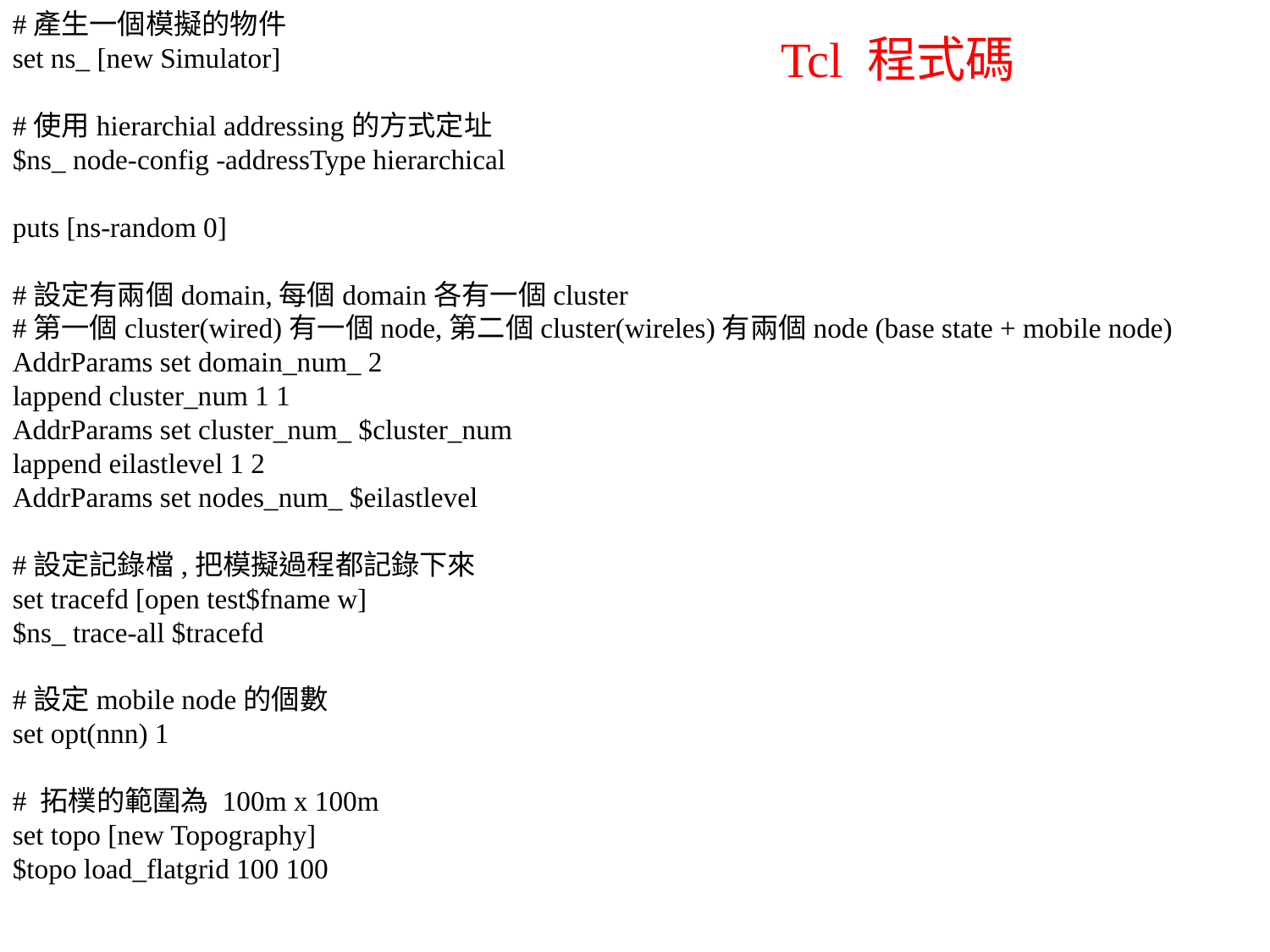

#產生一個模擬的物件
set ns_ [new Simulator]

#使用hierarchial addressing的方式定址
$ns_ node-config -addressType hierarchical

puts [ns-random 0]

#設定有兩個domain,每個domain各有一個cluster
#第一個cluster(wired)有一個node,第二個cluster(wireles)有兩個node (base state + mobile node)
AddrParams set domain_num_ 2
lappend cluster_num 1 1
AddrParams set cluster_num_ $cluster_num
lappend eilastlevel 1 2
AddrParams set nodes_num_ $eilastlevel

#設定記錄檔,把模擬過程都記錄下來
set tracefd [open test$fname w]
$ns_ trace-all $tracefd

#設定mobile node的個數
set opt(nnn) 1

# 拓樸的範圍為 100m x 100m
set topo [new Topography]
$topo load_flatgrid 100 100
Tcl 程式碼